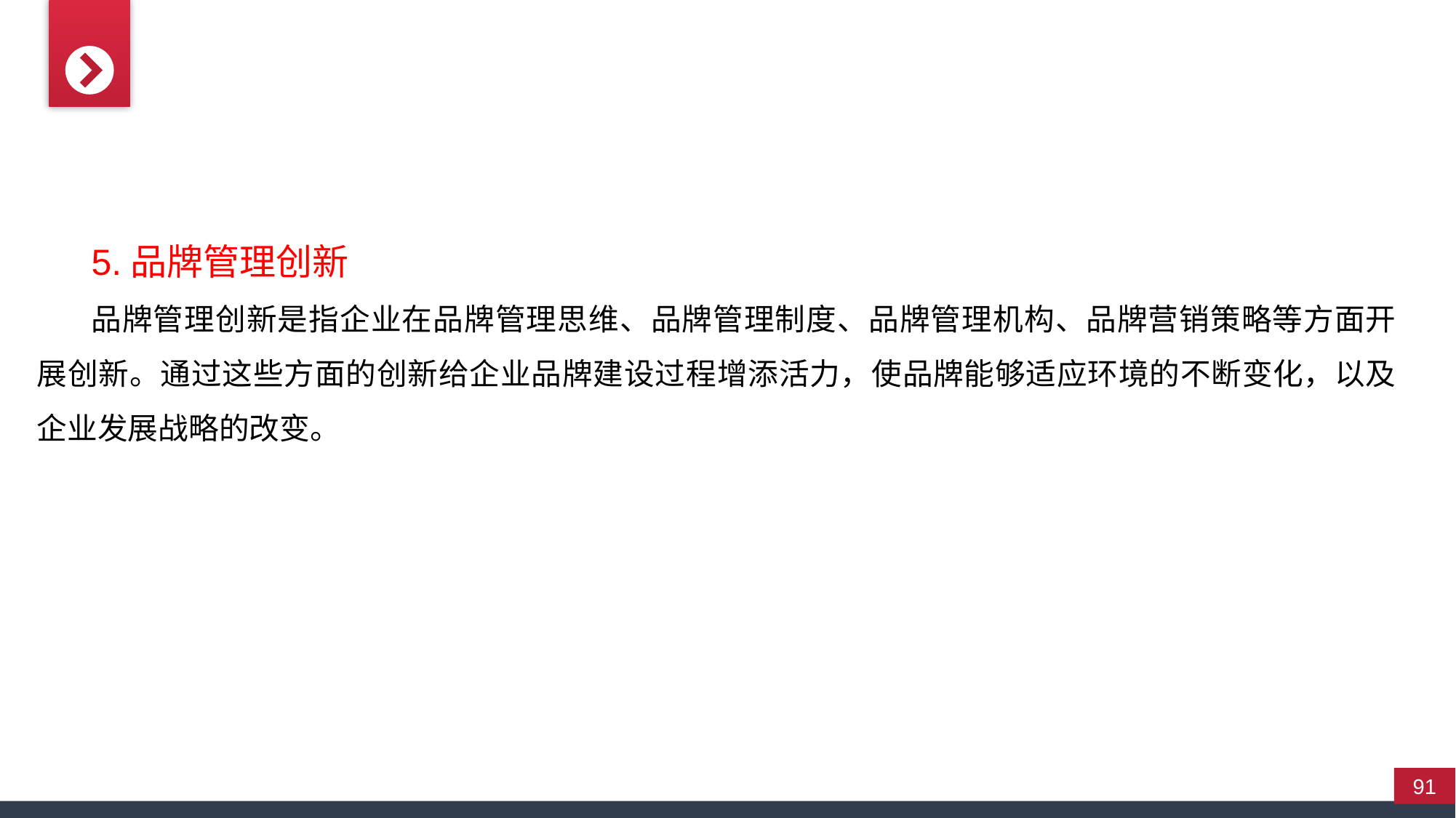

5.品牌管理创新
品牌管理创新是指企业在品牌管理思维、品牌管理制度、品牌管理机构、品牌营销策略等方面开展创新。通过这些方面的创新给企业品牌建设过程增添活力，使品牌能够适应环境的不断变化，以及企业发展战略的改变。